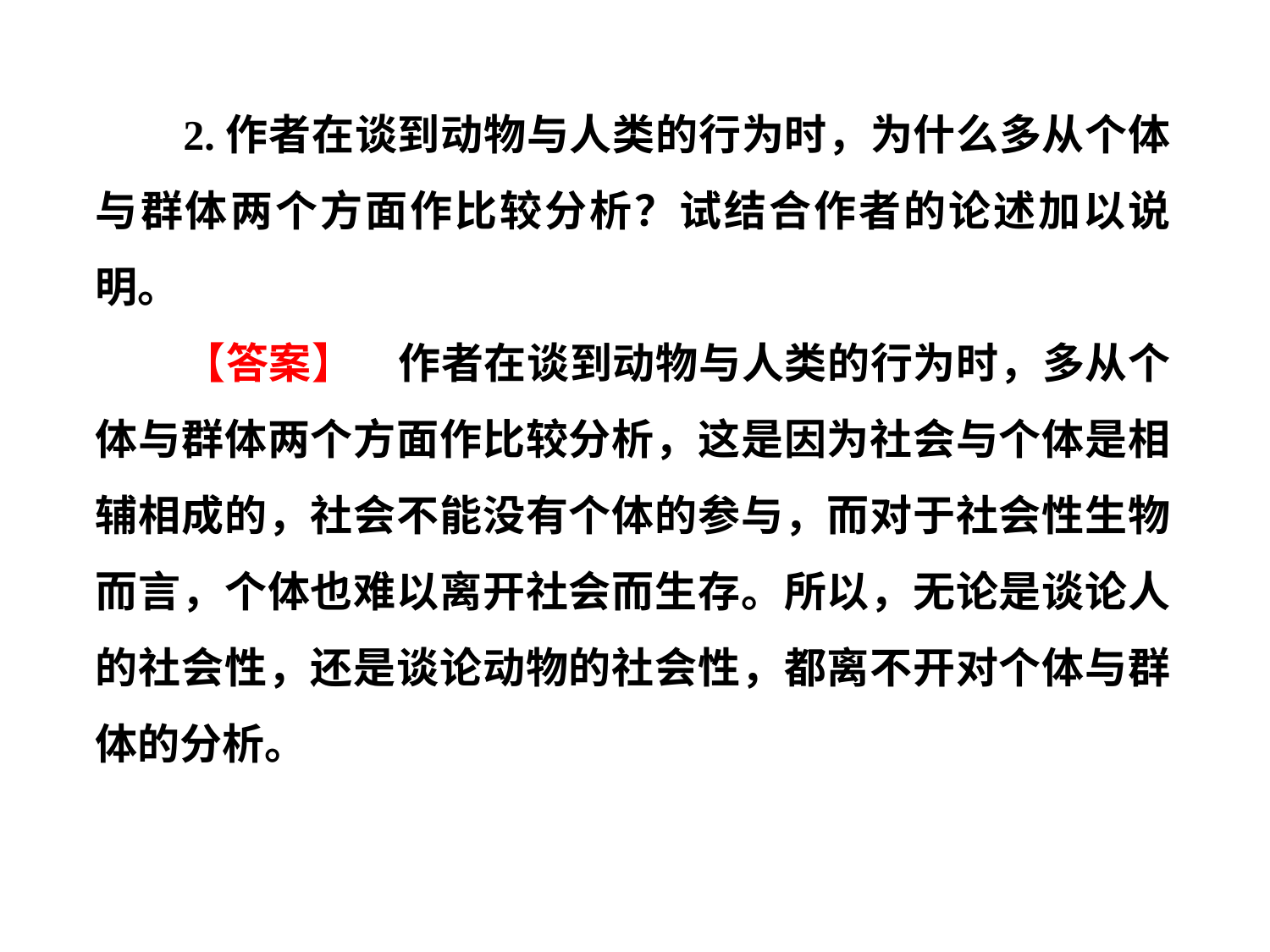

2.作者在谈到动物与人类的行为时，为什么多从个体与群体两个方面作比较分析？试结合作者的论述加以说明。
【答案】　作者在谈到动物与人类的行为时，多从个体与群体两个方面作比较分析，这是因为社会与个体是相辅相成的，社会不能没有个体的参与，而对于社会性生物而言，个体也难以离开社会而生存。所以，无论是谈论人的社会性，还是谈论动物的社会性，都离不开对个体与群体的分析。